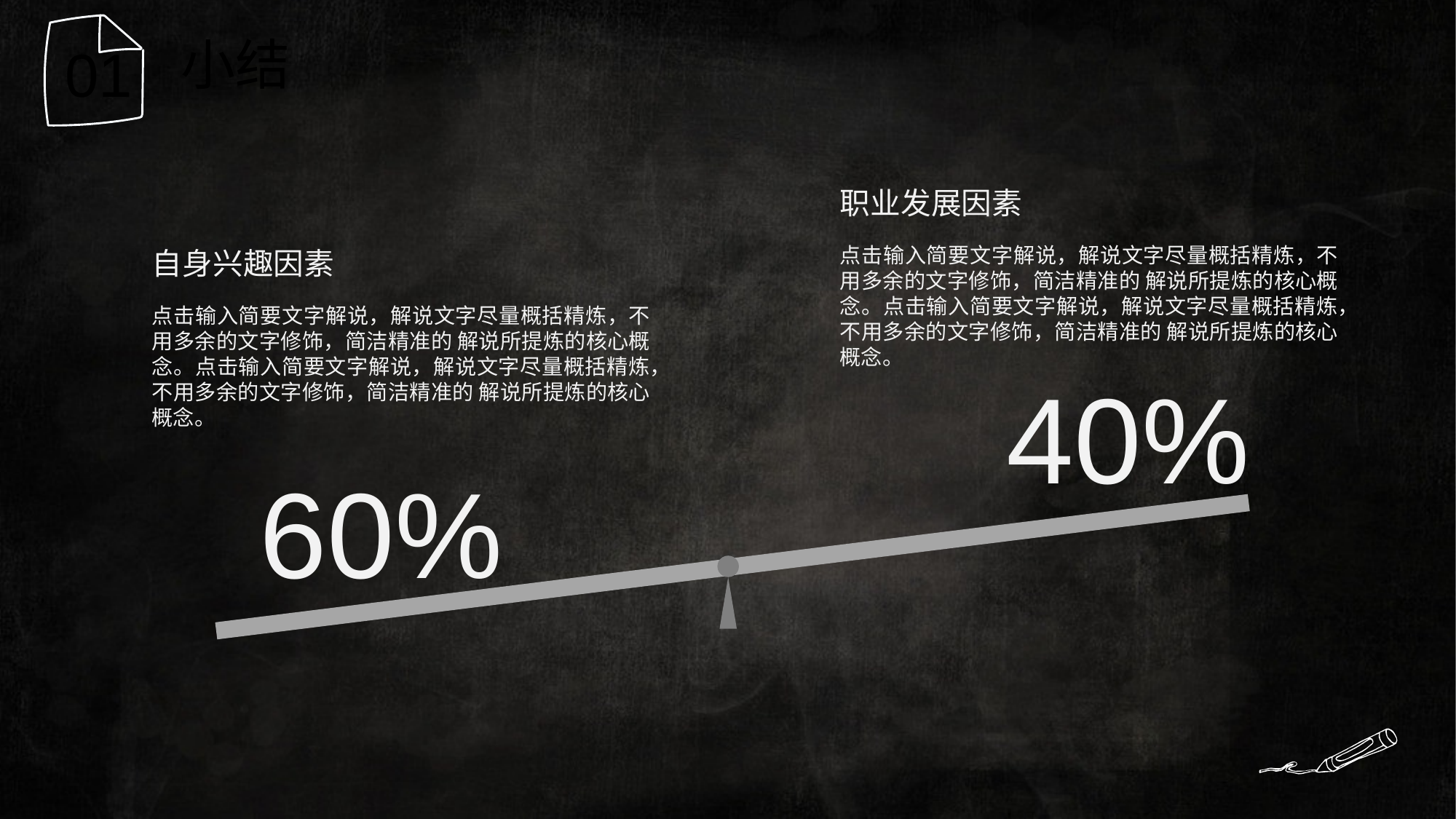

小结
01
职业发展因素
点击输入简要文字解说，解说文字尽量概括精炼，不用多余的文字修饰，简洁精准的 解说所提炼的核心概念。点击输入简要文字解说，解说文字尽量概括精炼，不用多余的文字修饰，简洁精准的 解说所提炼的核心概念。
自身兴趣因素
点击输入简要文字解说，解说文字尽量概括精炼，不用多余的文字修饰，简洁精准的 解说所提炼的核心概念。点击输入简要文字解说，解说文字尽量概括精炼，不用多余的文字修饰，简洁精准的 解说所提炼的核心概念。
40%
60%